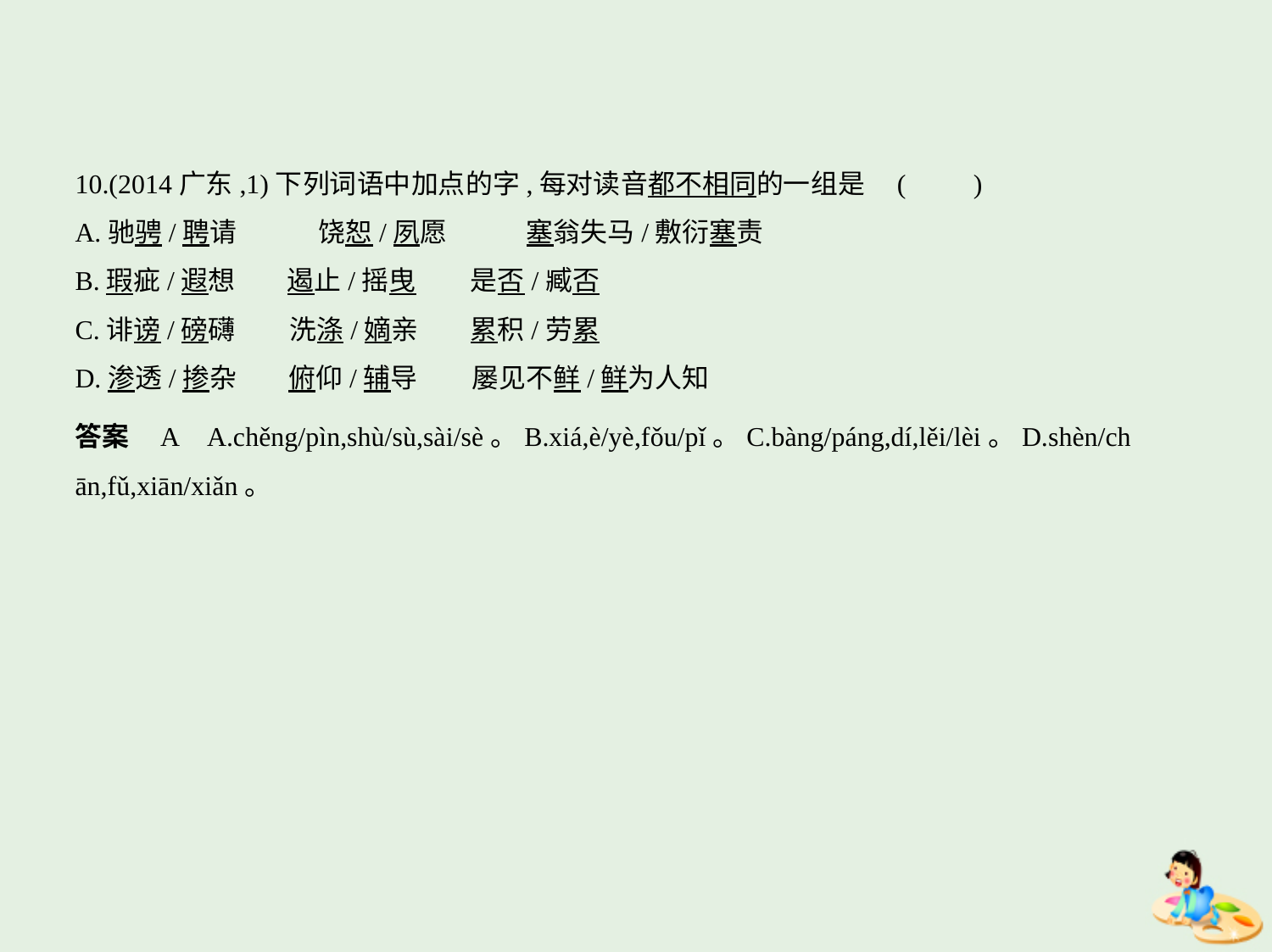

10.(2014广东,1)下列词语中加点的字,每对读音都不相同的一组是 (　　)
A.驰骋/聘请　　　饶恕/夙愿　　    塞翁失马/敷衍塞责
B.瑕疵/遐想　    遏止/摇曳　　是否/臧否
C.诽谤/磅礴　　洗涤/嫡亲　    累积/劳累
D.渗透/掺杂　    俯仰/辅导　　屡见不鲜/鲜为人知
答案    A    A.chěng/pìn,shù/sù,sài/sè。B.xiá,è/yè,fǒu/pǐ。C.bàng/páng,dí,lěi/lèi。D.shèn/ch
ān,fǔ,xiān/xiǎn。